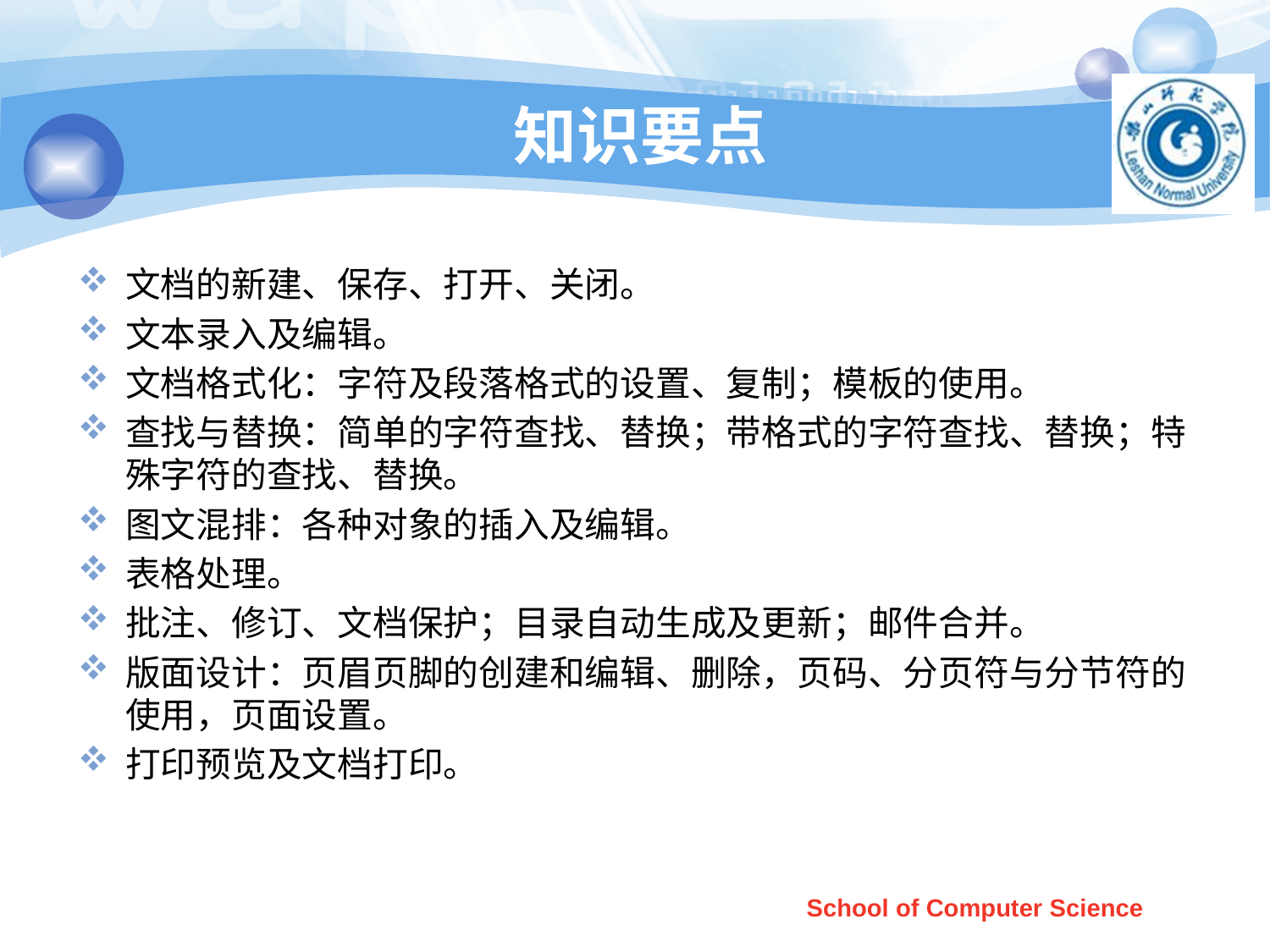

# 知识要点
文档的新建、保存、打开、关闭。
文本录入及编辑。
文档格式化：字符及段落格式的设置、复制；模板的使用。
查找与替换：简单的字符查找、替换；带格式的字符查找、替换；特殊字符的查找、替换。
图文混排：各种对象的插入及编辑。
表格处理。
批注、修订、文档保护；目录自动生成及更新；邮件合并。
版面设计：页眉页脚的创建和编辑、删除，页码、分页符与分节符的使用，页面设置。
打印预览及文档打印。

School of Computer Science